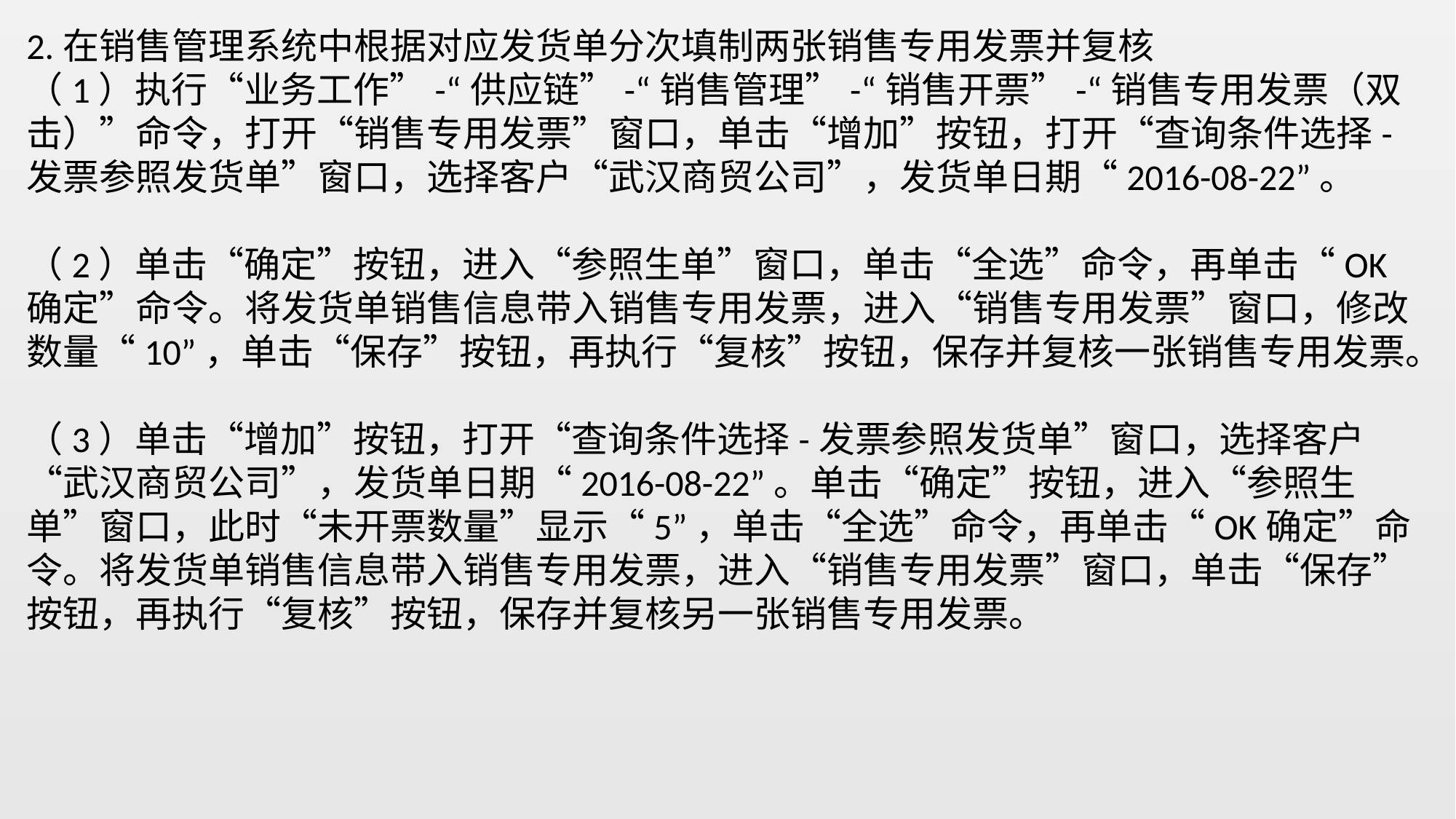

2.在销售管理系统中根据对应发货单分次填制两张销售专用发票并复核
（1）执行“业务工作”-“供应链”-“销售管理”-“销售开票”-“销售专用发票（双击）”命令，打开“销售专用发票”窗口，单击“增加”按钮，打开“查询条件选择-发票参照发货单”窗口，选择客户“武汉商贸公司”，发货单日期“2016-08-22”。

（2）单击“确定”按钮，进入“参照生单”窗口，单击“全选”命令，再单击“OK确定”命令。将发货单销售信息带入销售专用发票，进入“销售专用发票”窗口，修改数量“10”，单击“保存”按钮，再执行“复核”按钮，保存并复核一张销售专用发票。

（3）单击“增加”按钮，打开“查询条件选择-发票参照发货单”窗口，选择客户“武汉商贸公司”，发货单日期“2016-08-22”。单击“确定”按钮，进入“参照生单”窗口，此时“未开票数量”显示“5”，单击“全选”命令，再单击“OK确定”命令。将发货单销售信息带入销售专用发票，进入“销售专用发票”窗口，单击“保存”按钮，再执行“复核”按钮，保存并复核另一张销售专用发票。